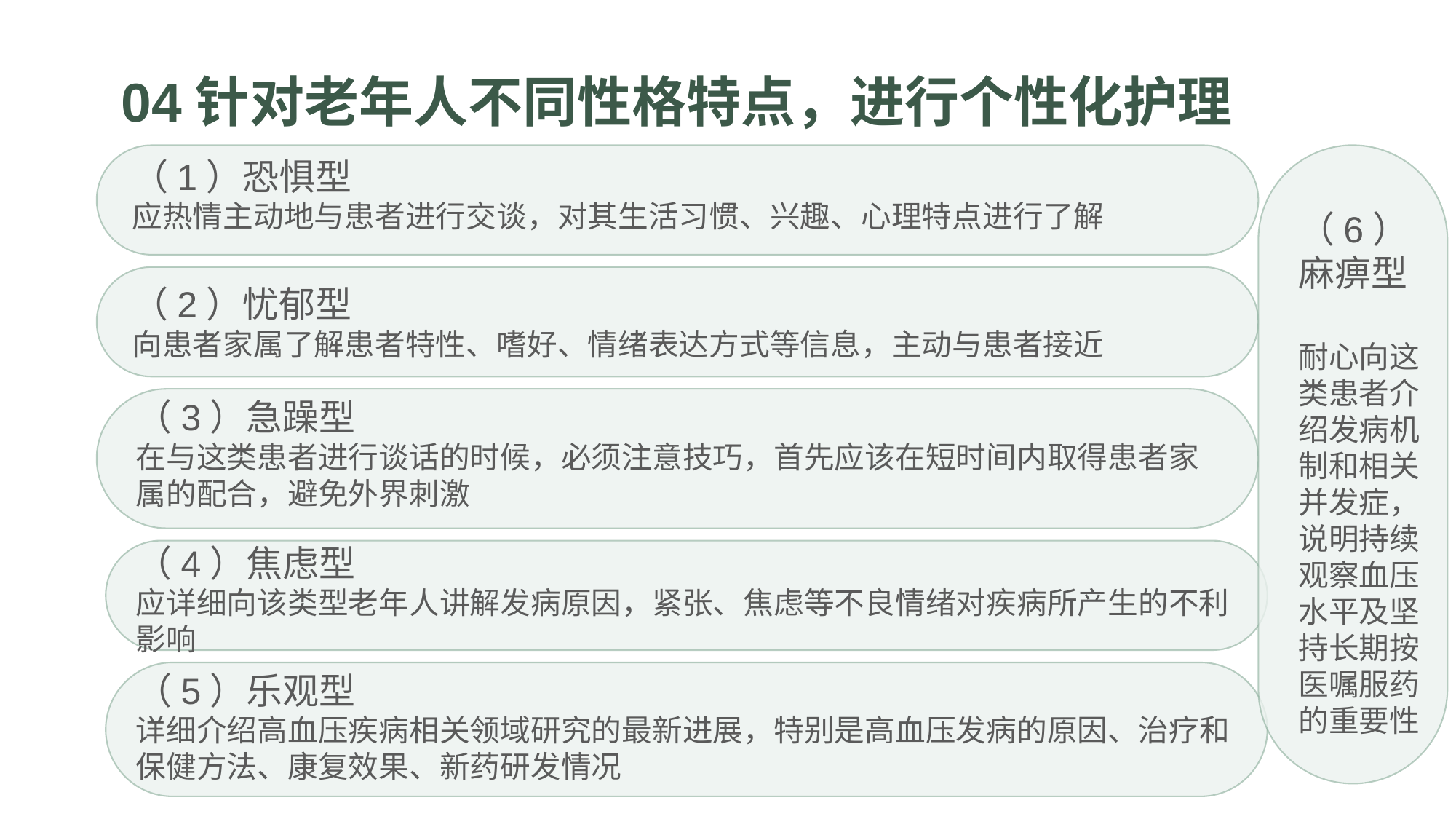

04针对老年人不同性格特点，进行个性化护理

（1）恐惧型
应热情主动地与患者进行交谈，对其生活习惯、兴趣、心理特点进行了解
（6）麻痹型

耐心向这类患者介绍发病机制和相关并发症，说明持续观察血压水平及坚持长期按医嘱服药的重要性

（2）忧郁型
向患者家属了解患者特性、嗜好、情绪表达方式等信息，主动与患者接近

（3）急躁型
在与这类患者进行谈话的时候，必须注意技巧，首先应该在短时间内取得患者家属的配合，避免外界刺激
（4）焦虑型
应详细向该类型老年人讲解发病原因，紧张、焦虑等不良情绪对疾病所产生的不利影响

（5）乐观型
详细介绍高血压疾病相关领域研究的最新进展，特别是高血压发病的原因、治疗和保健方法、康复效果、新药研发情况